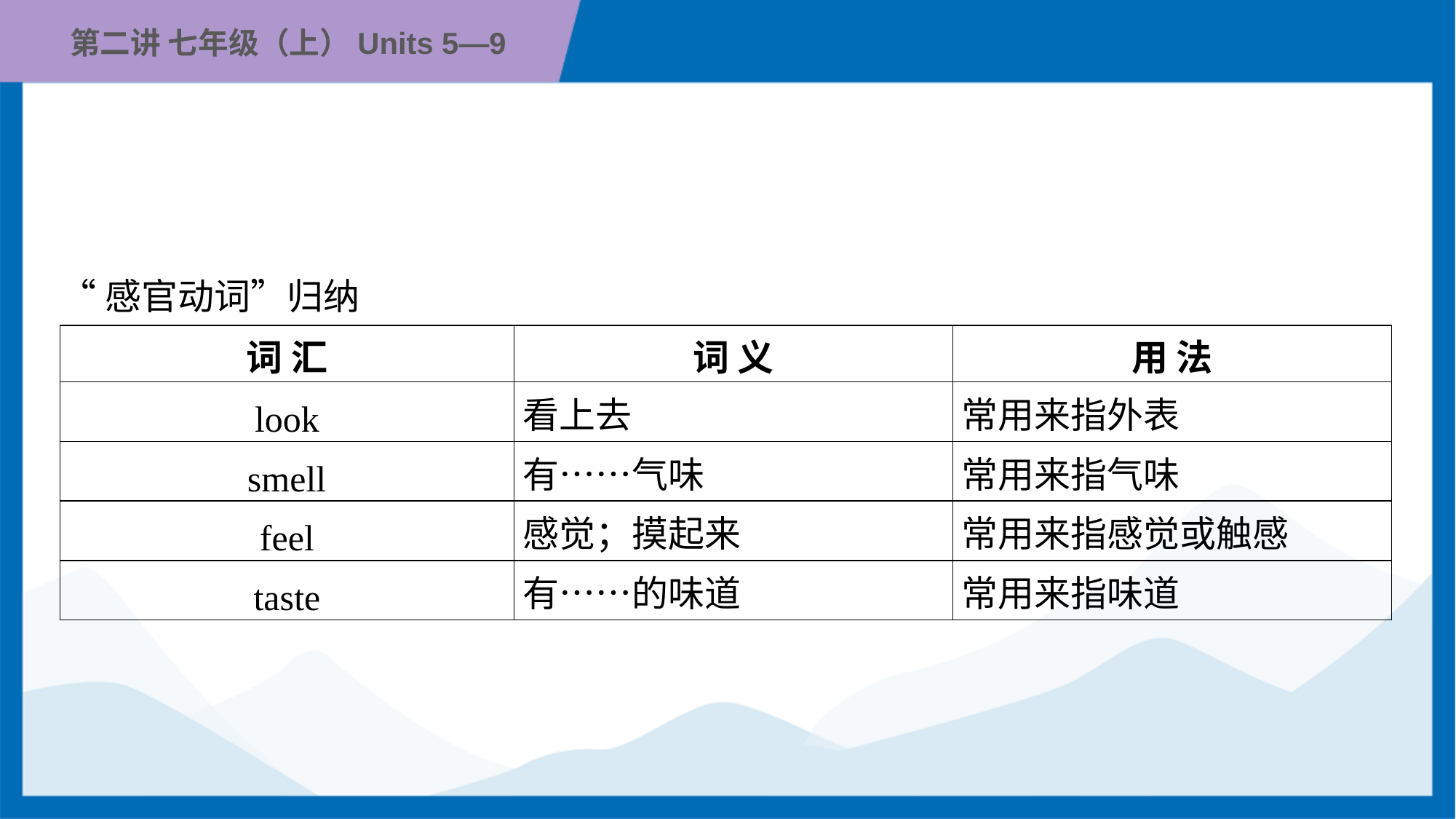

“感官动词”归纳
| 词 汇 | 词 义 | 用 法 |
| --- | --- | --- |
| look | 看上去 | 常用来指外表 |
| smell | 有……气味 | 常用来指气味 |
| feel | 感觉；摸起来 | 常用来指感觉或触感 |
| taste | 有……的味道 | 常用来指味道 |